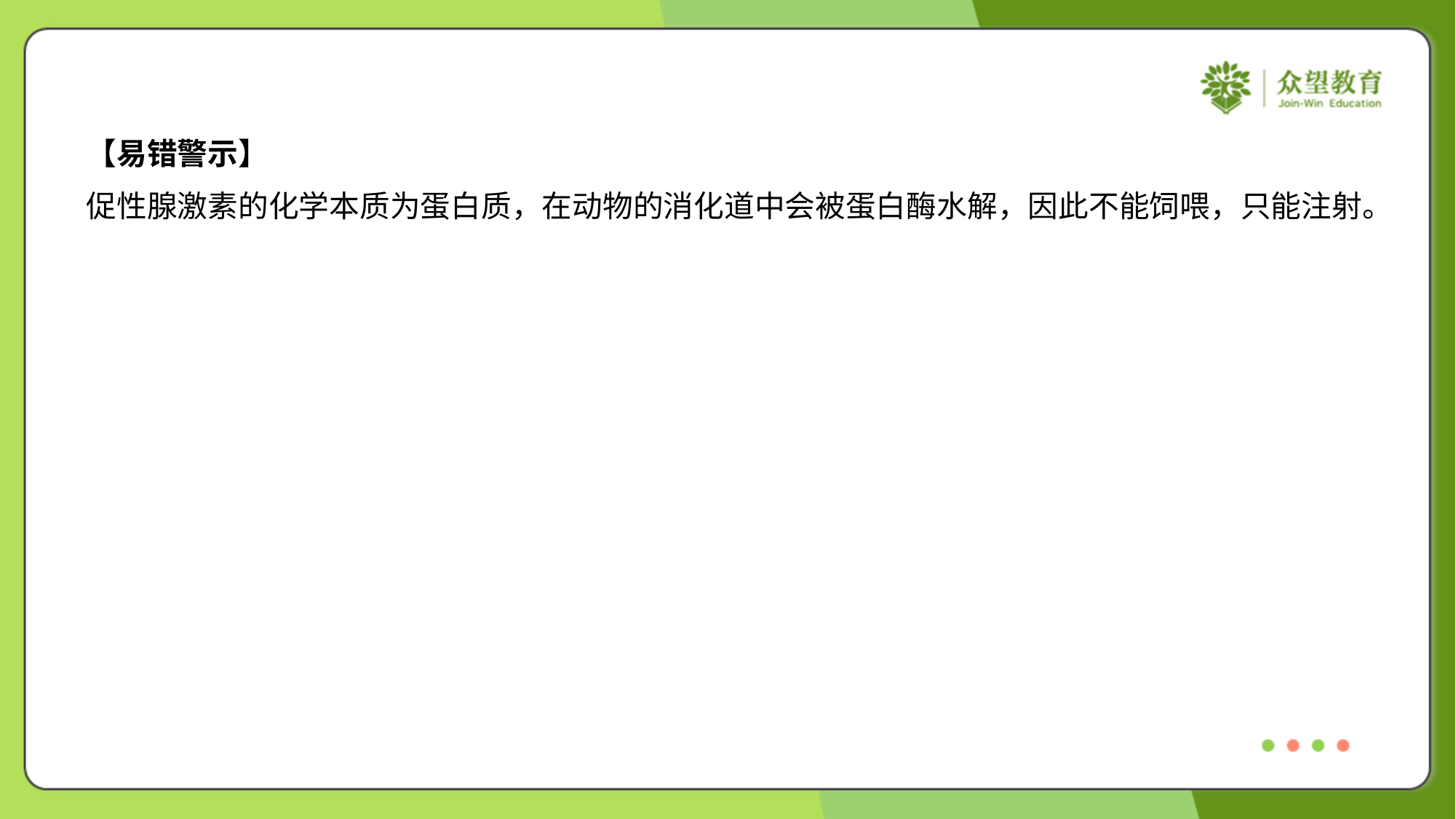

【易错警示】
促性腺激素的化学本质为蛋白质，在动物的消化道中会被蛋白酶水解，因此不能饲喂，只能注射。